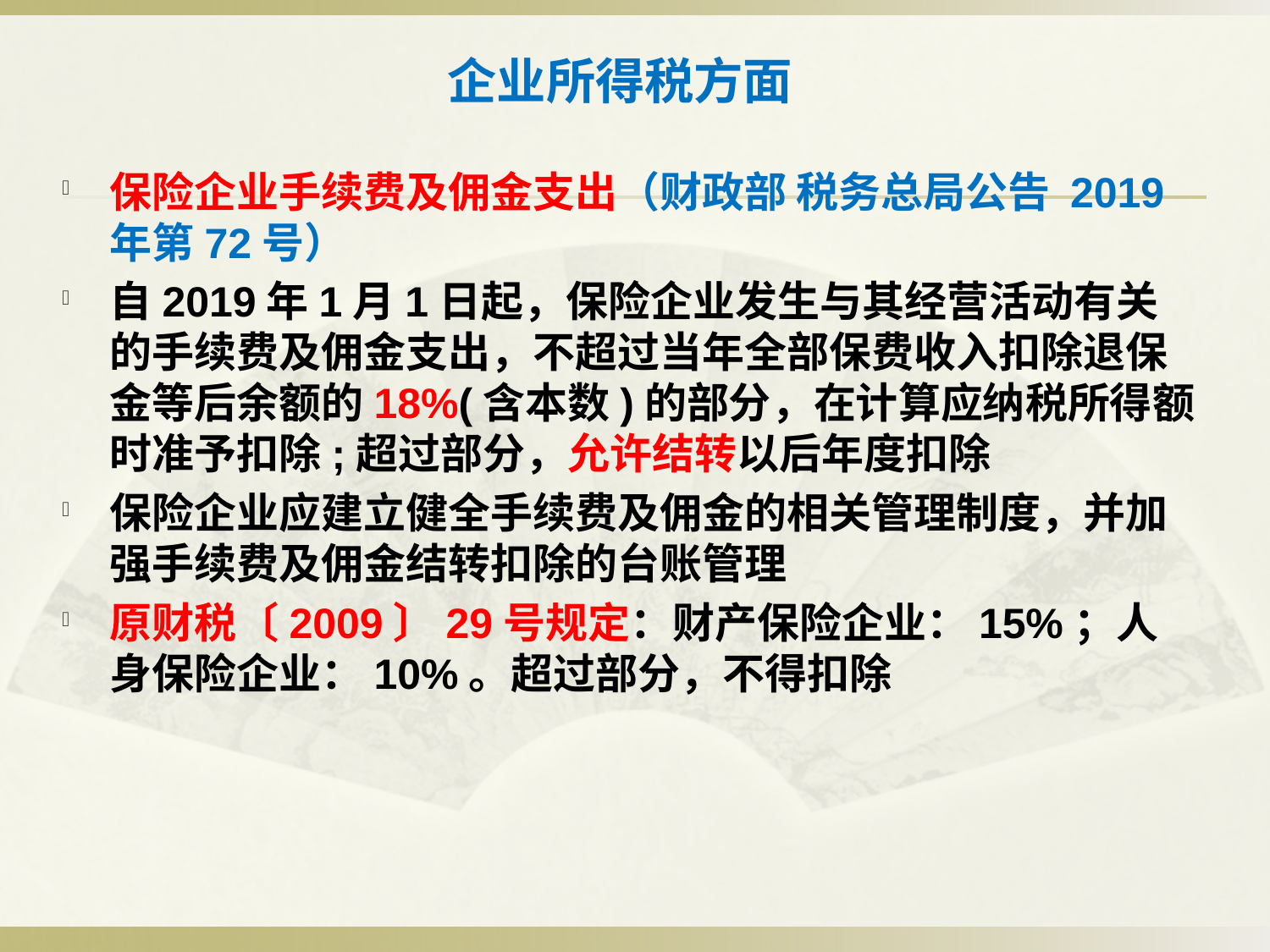

# 企业所得税方面
保险企业手续费及佣金支出（财政部 税务总局公告 2019年第72号）
自2019年1月1日起，保险企业发生与其经营活动有关的手续费及佣金支出，不超过当年全部保费收入扣除退保金等后余额的18%(含本数)的部分，在计算应纳税所得额时准予扣除;超过部分，允许结转以后年度扣除
保险企业应建立健全手续费及佣金的相关管理制度，并加强手续费及佣金结转扣除的台账管理
原财税〔2009〕29号规定：财产保险企业：15%；人身保险企业：10%。超过部分，不得扣除